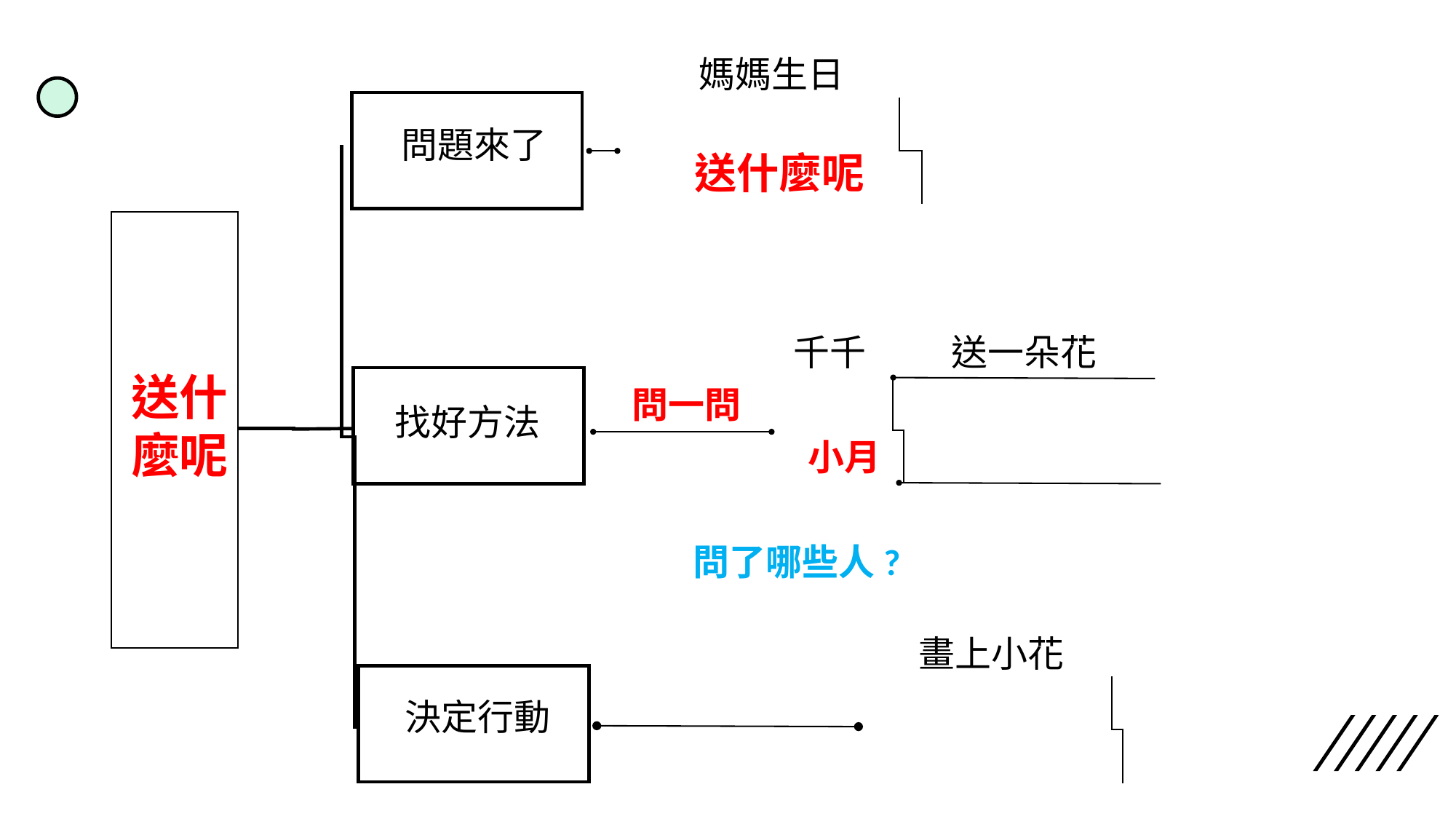

媽媽生日
問題來了

千千
送一朵花
找好方法

畫上小花
決定行動

送什麼呢
送什麼呢
問一問
小月
問了哪些人?